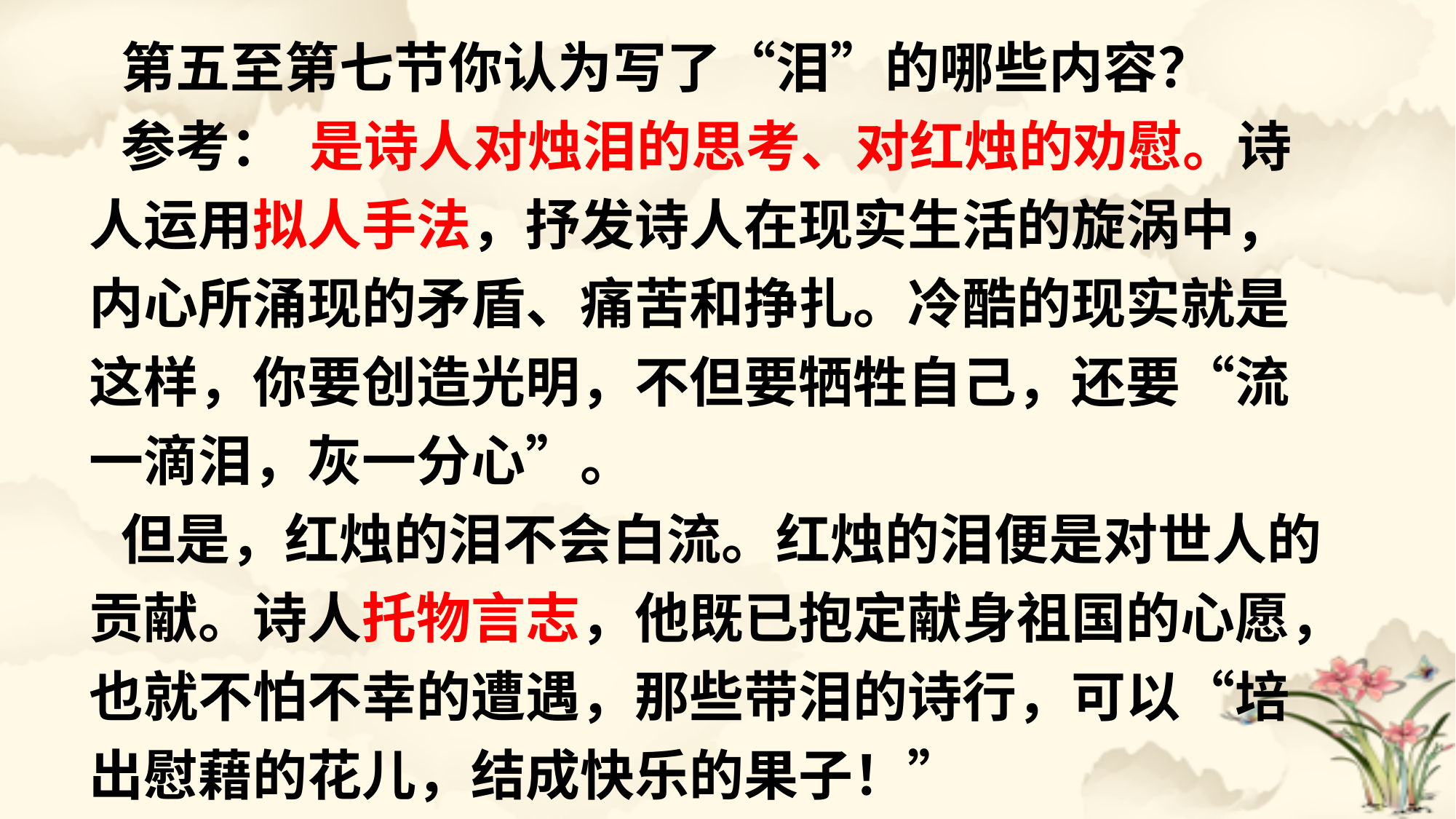

第五至第七节你认为写了“泪”的哪些内容？
参考：  是诗人对烛泪的思考、对红烛的劝慰。诗人运用拟人手法，抒发诗人在现实生活的旋涡中，内心所涌现的矛盾、痛苦和挣扎。冷酷的现实就是这样，你要创造光明，不但要牺牲自己，还要“流一滴泪，灰一分心”。
但是，红烛的泪不会白流。红烛的泪便是对世人的贡献。诗人托物言志，他既已抱定献身祖国的心愿，也就不怕不幸的遭遇，那些带泪的诗行，可以“培出慰藉的花儿，结成快乐的果子！”